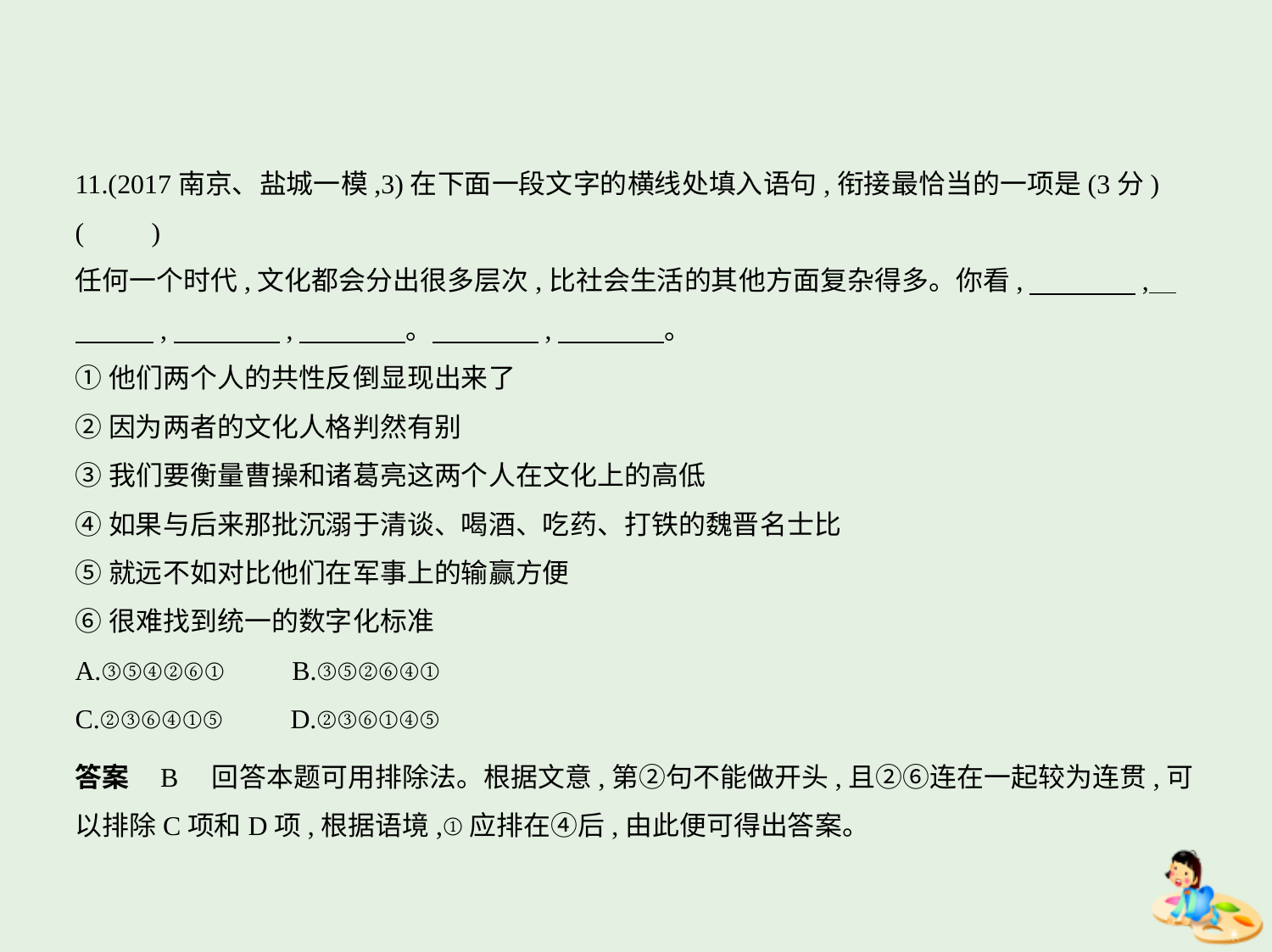

11.(2017南京、盐城一模,3)在下面一段文字的横线处填入语句,衔接最恰当的一项是(3分)
(　　)
任何一个时代,文化都会分出很多层次,比社会生活的其他方面复杂得多。你看,　　　    ,    
　　    ,　　　    ,　　　    。　　　    ,　　　    。
①他们两个人的共性反倒显现出来了
②因为两者的文化人格判然有别
③我们要衡量曹操和诸葛亮这两个人在文化上的高低
④如果与后来那批沉溺于清谈、喝酒、吃药、打铁的魏晋名士比
⑤就远不如对比他们在军事上的输赢方便
⑥很难找到统一的数字化标准
A.③⑤④②⑥①　　B.③⑤②⑥④①
C.②③⑥④①⑤　　D.②③⑥①④⑤
答案    B　回答本题可用排除法。根据文意,第②句不能做开头,且②⑥连在一起较为连贯,可
以排除C项和D项,根据语境,①应排在④后,由此便可得出答案。